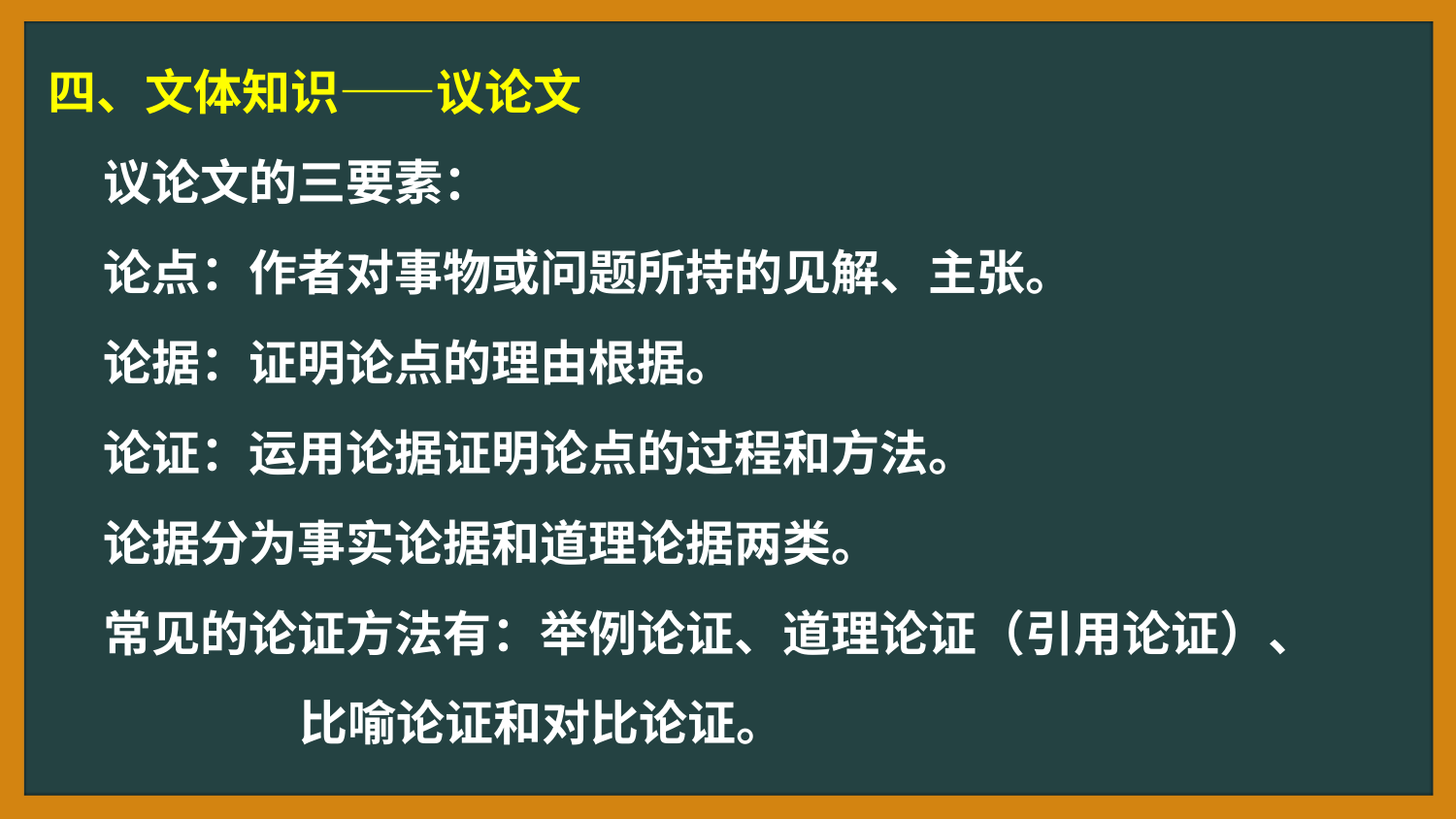

四、文体知识——议论文
    议论文的三要素：
    论点：作者对事物或问题所持的见解、主张。
    论据：证明论点的理由根据。
    论证：运用论据证明论点的过程和方法。
    论据分为事实论据和道理论据两类。
    常见的论证方法有：举例论证、道理论证（引用论证）、
                      比喻论证和对比论证。